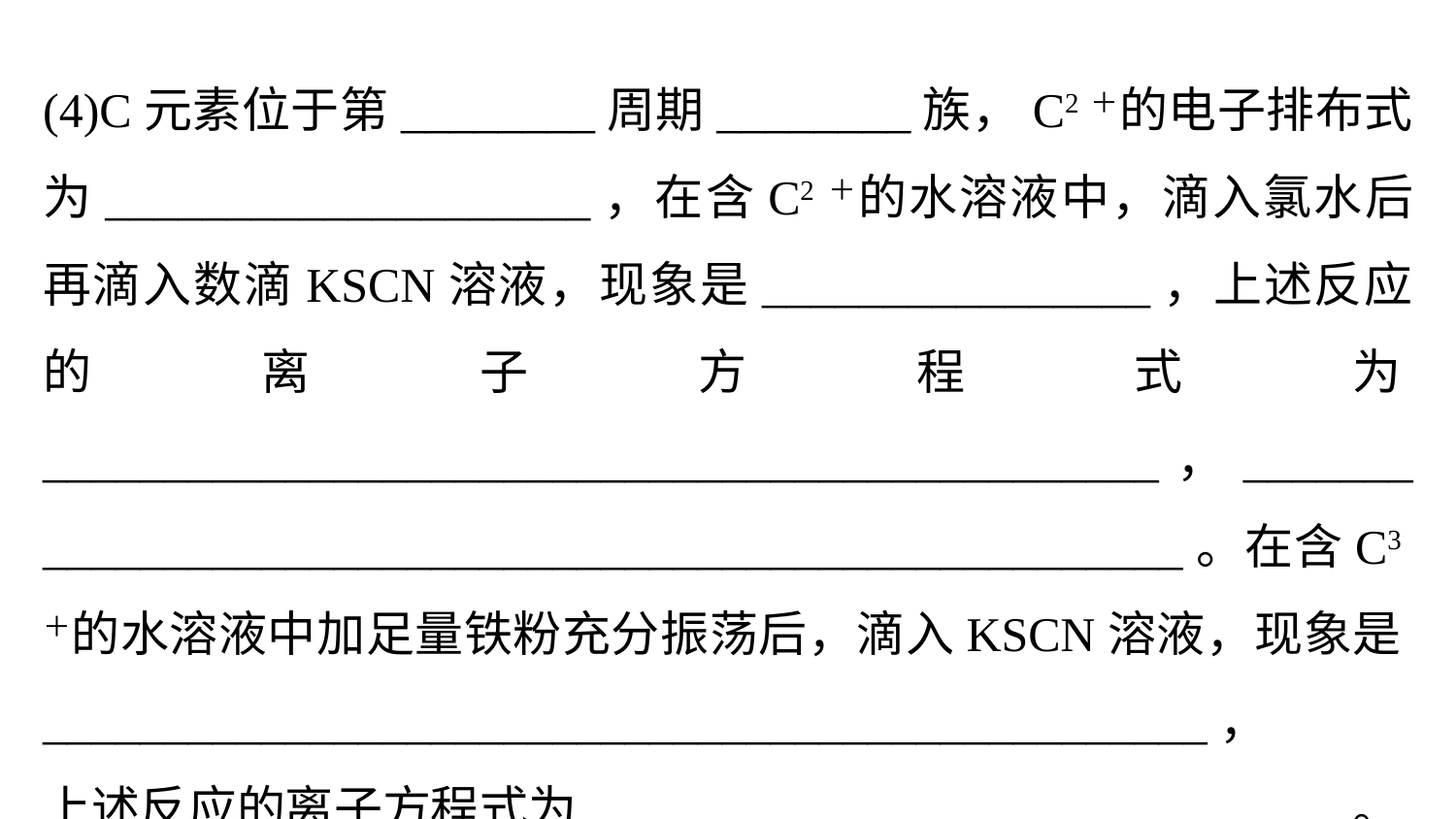

(4)C元素位于第________周期________族，C2＋的电子排布式为____________________，在含C2＋的水溶液中，滴入氯水后再滴入数滴KSCN溶液，现象是________________，上述反应的离子方程式为______________________________________________，______________________________________________________。在含C3＋的水溶液中加足量铁粉充分振荡后，滴入KSCN溶液，现象是________________________________________________，
上述反应的离子方程式为_______________________________。